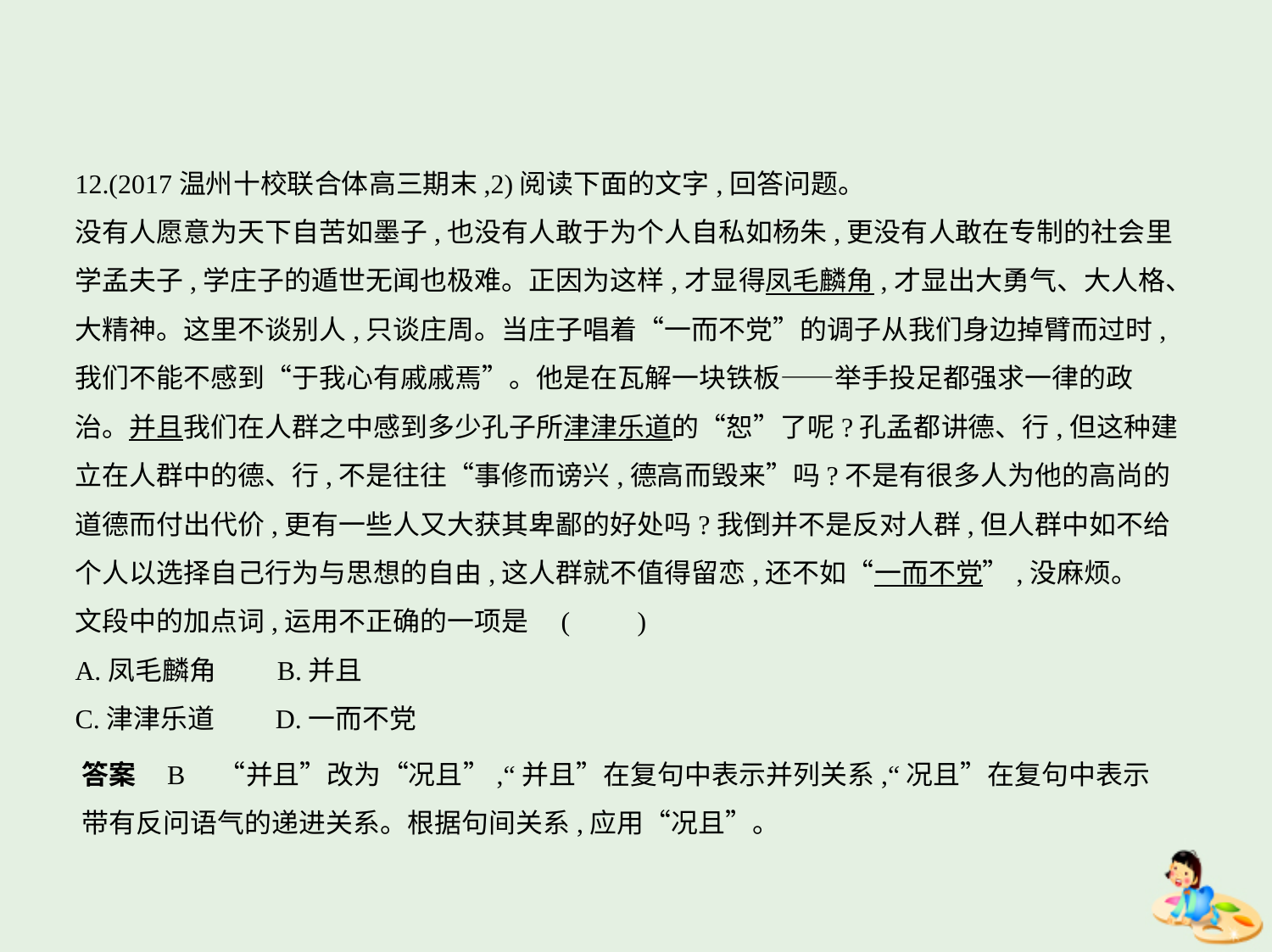

12.(2017温州十校联合体高三期末,2)阅读下面的文字,回答问题。
没有人愿意为天下自苦如墨子,也没有人敢于为个人自私如杨朱,更没有人敢在专制的社会里
学孟夫子,学庄子的遁世无闻也极难。正因为这样,才显得凤毛麟角,才显出大勇气、大人格、
大精神。这里不谈别人,只谈庄周。当庄子唱着“一而不党”的调子从我们身边掉臂而过时,
我们不能不感到“于我心有戚戚焉”。他是在瓦解一块铁板——举手投足都强求一律的政
治。并且我们在人群之中感到多少孔子所津津乐道的“恕”了呢?孔孟都讲德、行,但这种建
立在人群中的德、行,不是往往“事修而谤兴,德高而毁来”吗?不是有很多人为他的高尚的
道德而付出代价,更有一些人又大获其卑鄙的好处吗?我倒并不是反对人群,但人群中如不给
个人以选择自己行为与思想的自由,这人群就不值得留恋,还不如“一而不党”,没麻烦。
文段中的加点词,运用不正确的一项是 (　　)
A.凤毛麟角　　B.并且
C.津津乐道　　D.一而不党
答案    B　“并且”改为“况且”,“并且”在复句中表示并列关系,“况且”在复句中表示
带有反问语气的递进关系。根据句间关系,应用“况且”。